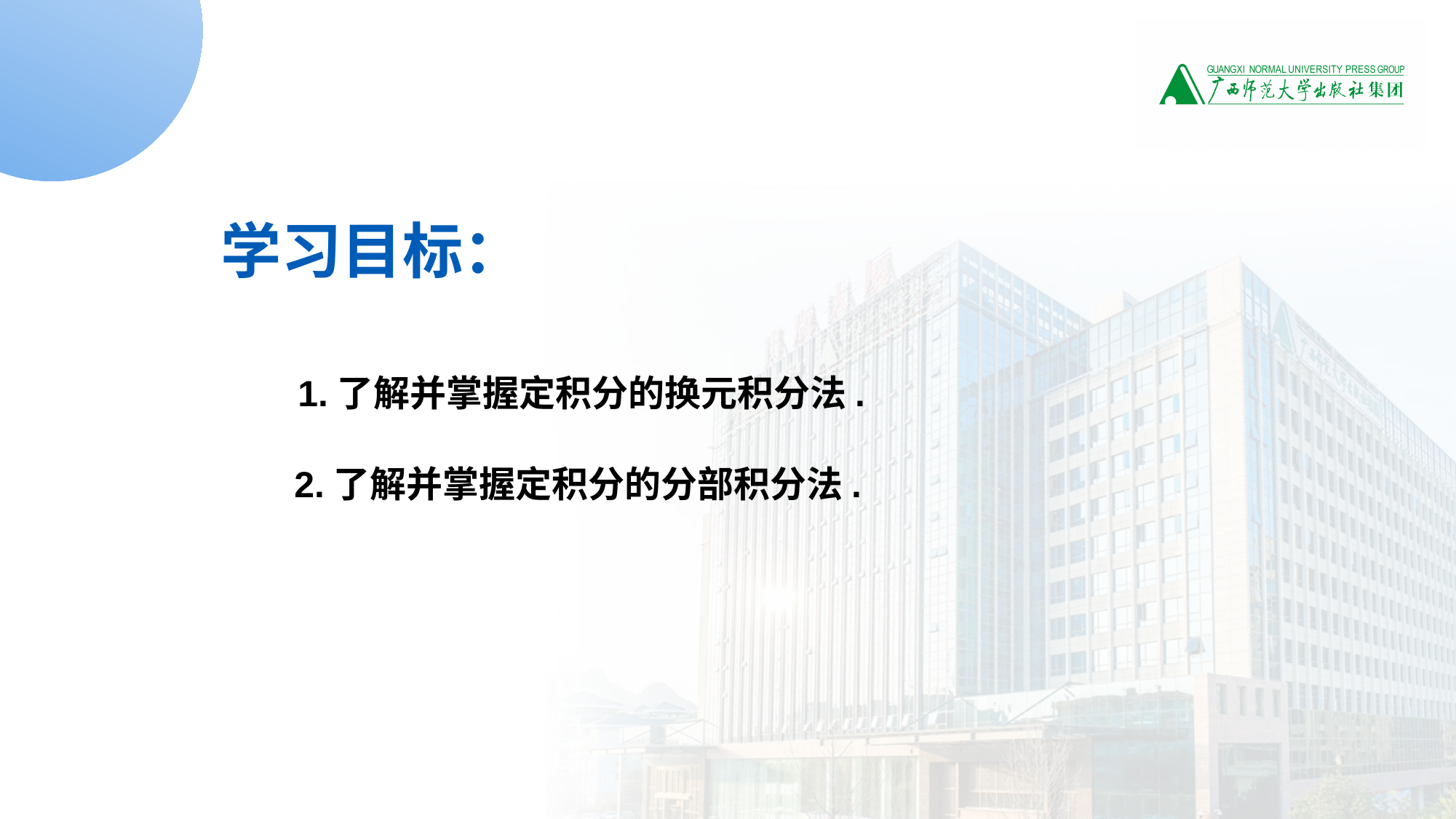

学习目标：
1.了解并掌握定积分的换元积分法.
2.了解并掌握定积分的分部积分法.